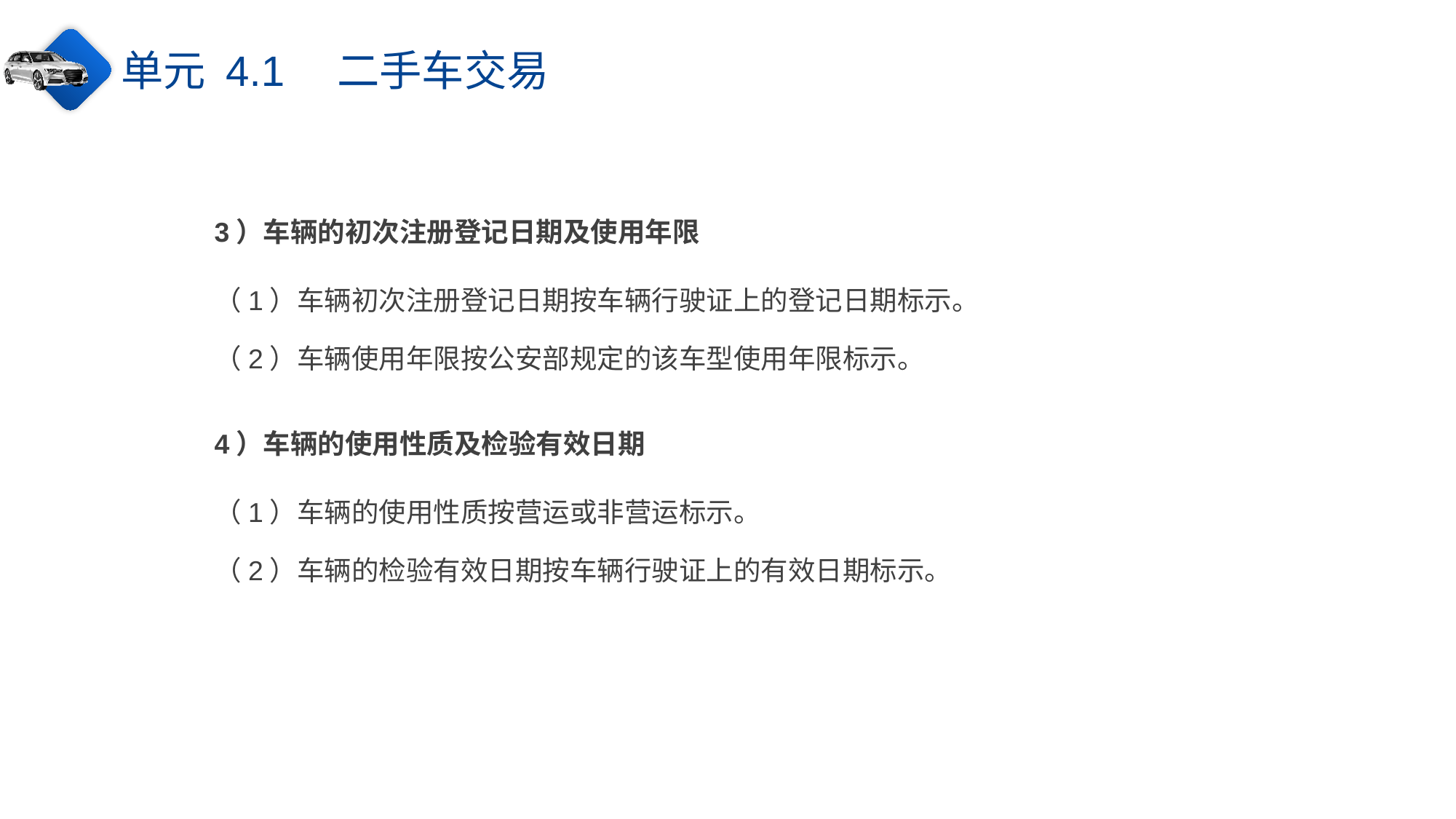

单元 4.1　二手车交易
3）车辆的初次注册登记日期及使用年限
（1）车辆初次注册登记日期按车辆行驶证上的登记日期标示。
（2）车辆使用年限按公安部规定的该车型使用年限标示。
4）车辆的使用性质及检验有效日期
（1）车辆的使用性质按营运或非营运标示。
（2）车辆的检验有效日期按车辆行驶证上的有效日期标示。